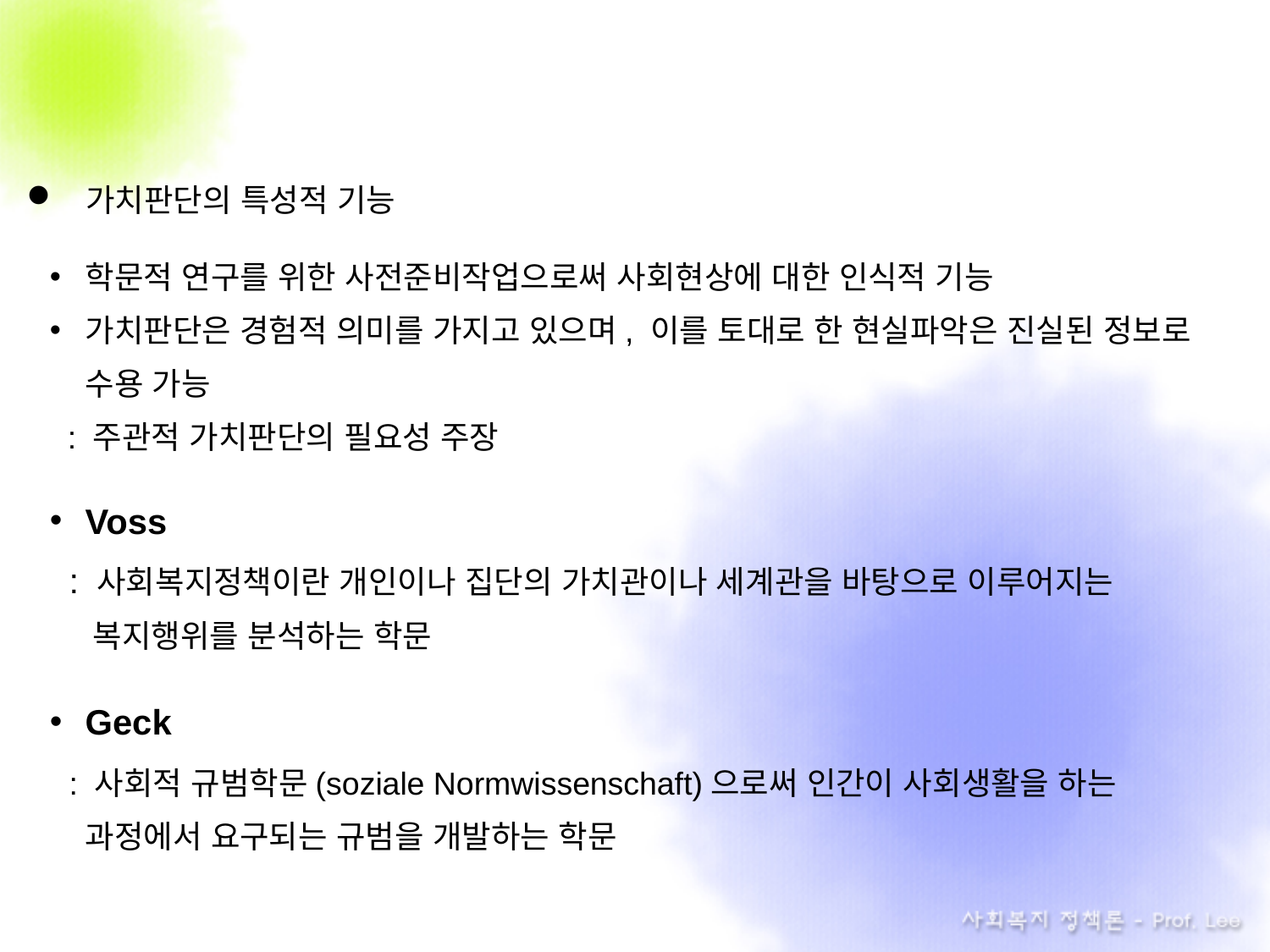

가치판단의 특성적 기능

학문적 연구를 위한 사전준비작업으로써 사회현상에 대한 인식적 기능
가치판단은 경험적 의미를 가지고 있으며, 이를 토대로 한 현실파악은 진실된 정보로 수용 가능
  : 주관적 가치판단의 필요성 주장

Voss
  : 사회복지정책이란 개인이나 집단의 가치관이나 세계관을 바탕으로 이루어지는
 .  복지행위를 분석하는 학문

Geck
  : 사회적 규범학문(soziale Normwissenschaft)으로써 인간이 사회생활을 하는 과정에서 요구되는 규범을 개발하는 학문